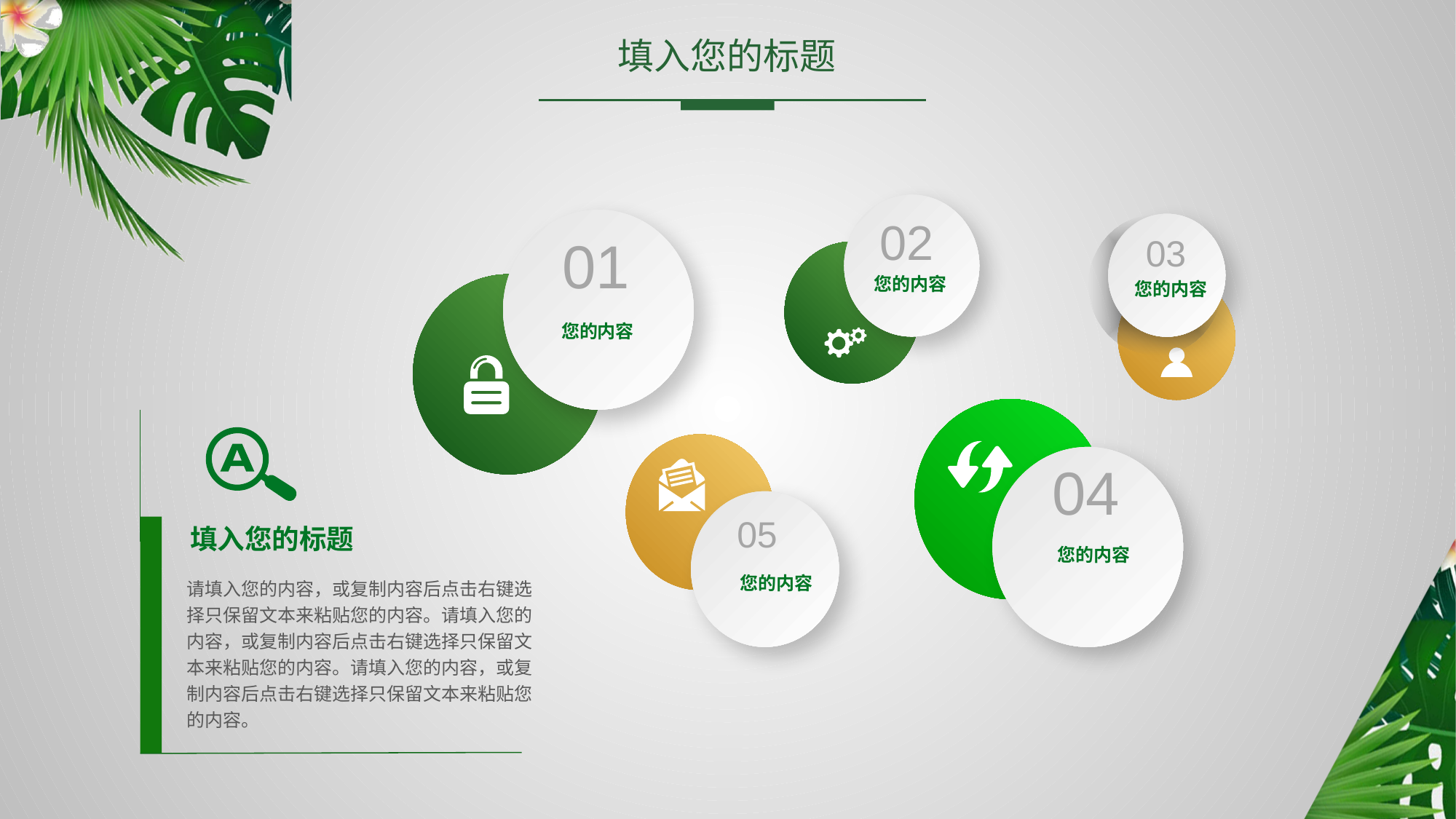

填入您的标题

02
您的内容

01
您的内容

03
您的内容

04
您的内容

05
您的内容
填入您的标题
请填入您的内容，或复制内容后点击右键选择只保留文本来粘贴您的内容。请填入您的内容，或复制内容后点击右键选择只保留文本来粘贴您的内容。请填入您的内容，或复制内容后点击右键选择只保留文本来粘贴您的内容。